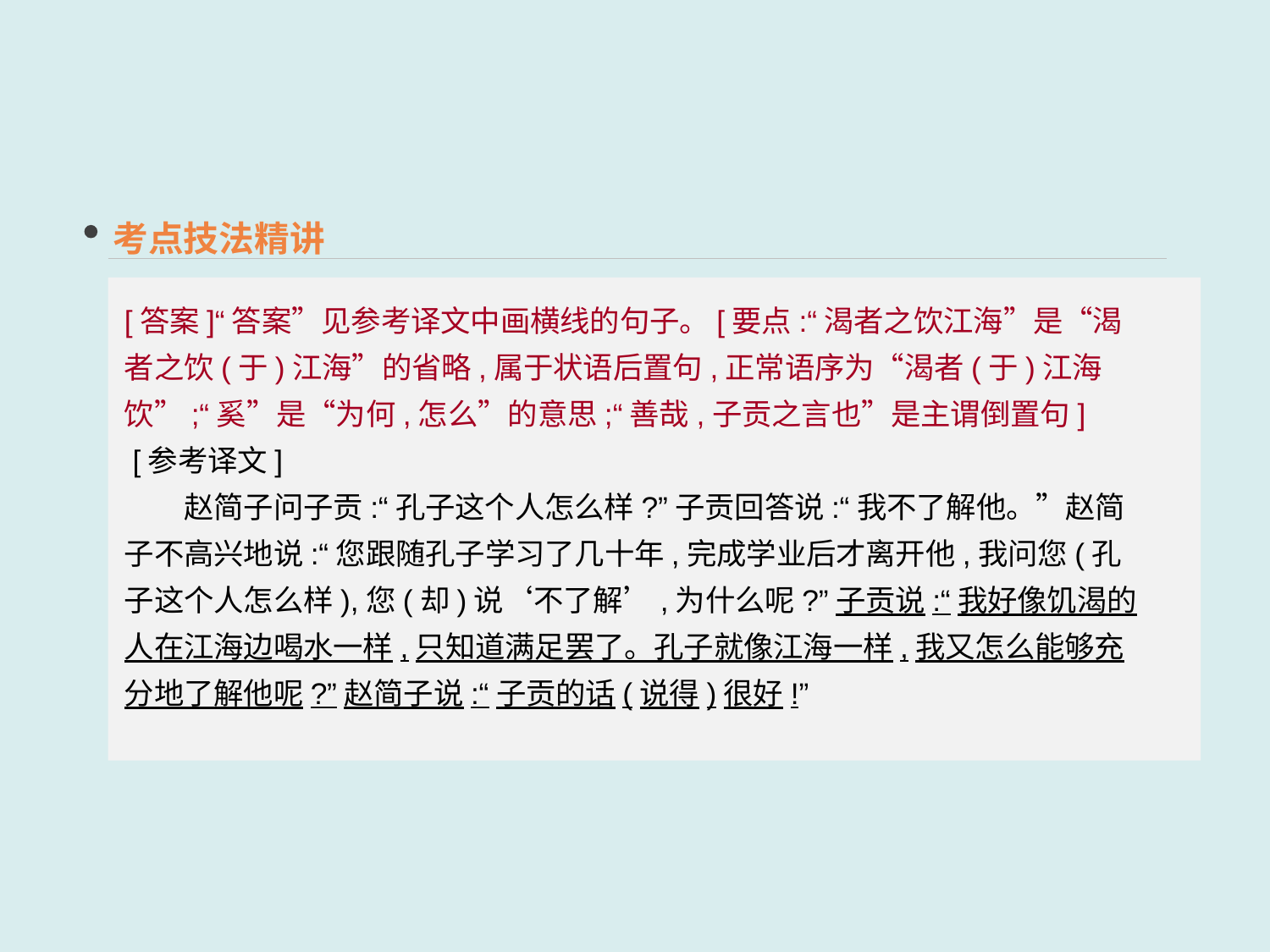

考点技法精讲

[答案]“答案”见参考译文中画横线的句子。[要点:“渴者之饮江海”是“渴者之饮(于)江海”的省略,属于状语后置句,正常语序为“渴者(于)江海饮”;“奚”是“为何,怎么”的意思;“善哉,子贡之言也”是主谓倒置句]
 [参考译文]
　　赵简子问子贡:“孔子这个人怎么样?”子贡回答说:“我不了解他。”赵简子不高兴地说:“您跟随孔子学习了几十年,完成学业后才离开他,我问您(孔子这个人怎么样),您(却)说‘不了解’,为什么呢?”子贡说:“我好像饥渴的人在江海边喝水一样,只知道满足罢了。孔子就像江海一样,我又怎么能够充分地了解他呢?”赵简子说:“子贡的话(说得)很好!”